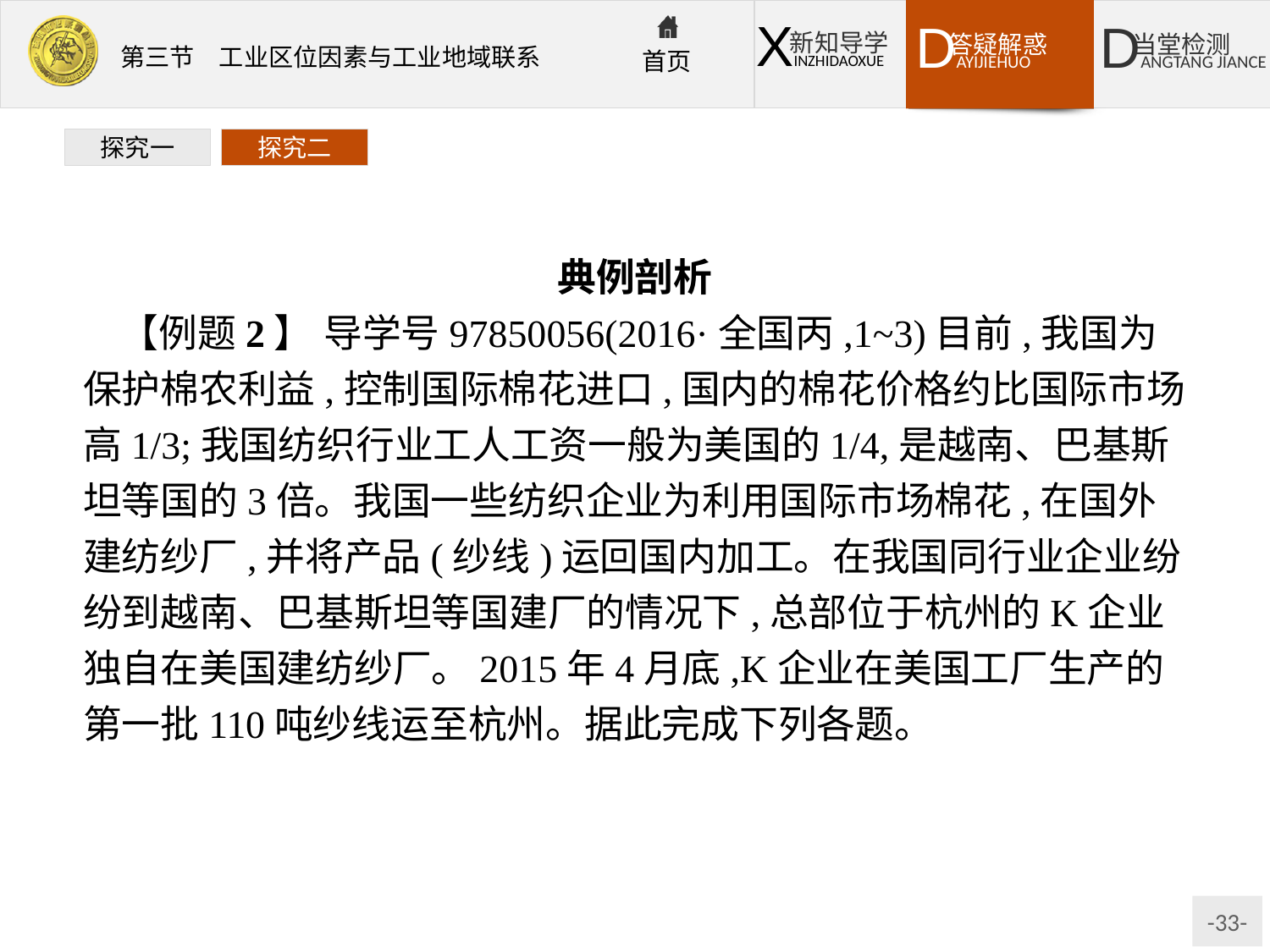

探究一
探究二
典例剖析
【例题2】 导学号97850056(2016·全国丙,1~3)目前,我国为保护棉农利益,控制国际棉花进口,国内的棉花价格约比国际市场高1/3;我国纺织行业工人工资一般为美国的1/4,是越南、巴基斯坦等国的3倍。我国一些纺织企业为利用国际市场棉花,在国外建纺纱厂,并将产品(纱线)运回国内加工。在我国同行业企业纷纷到越南、巴基斯坦等国建厂的情况下,总部位于杭州的K企业独自在美国建纺纱厂。2015年4月底,K企业在美国工厂生产的第一批110吨纱线运至杭州。据此完成下列各题。